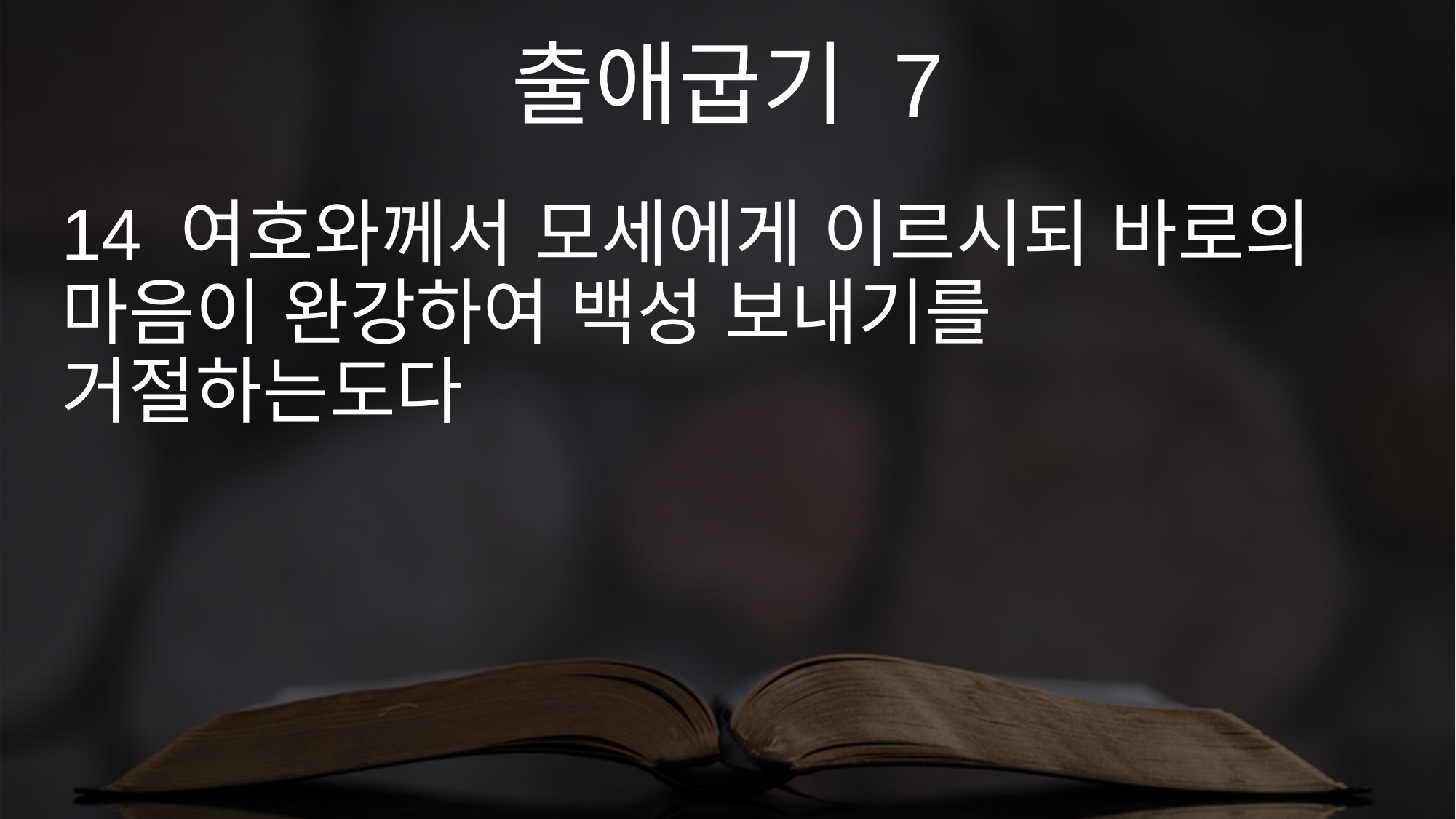

출애굽기 7
14 여호와께서 모세에게 이르시되 바로의 마음이 완강하여 백성 보내기를 거절하는도다